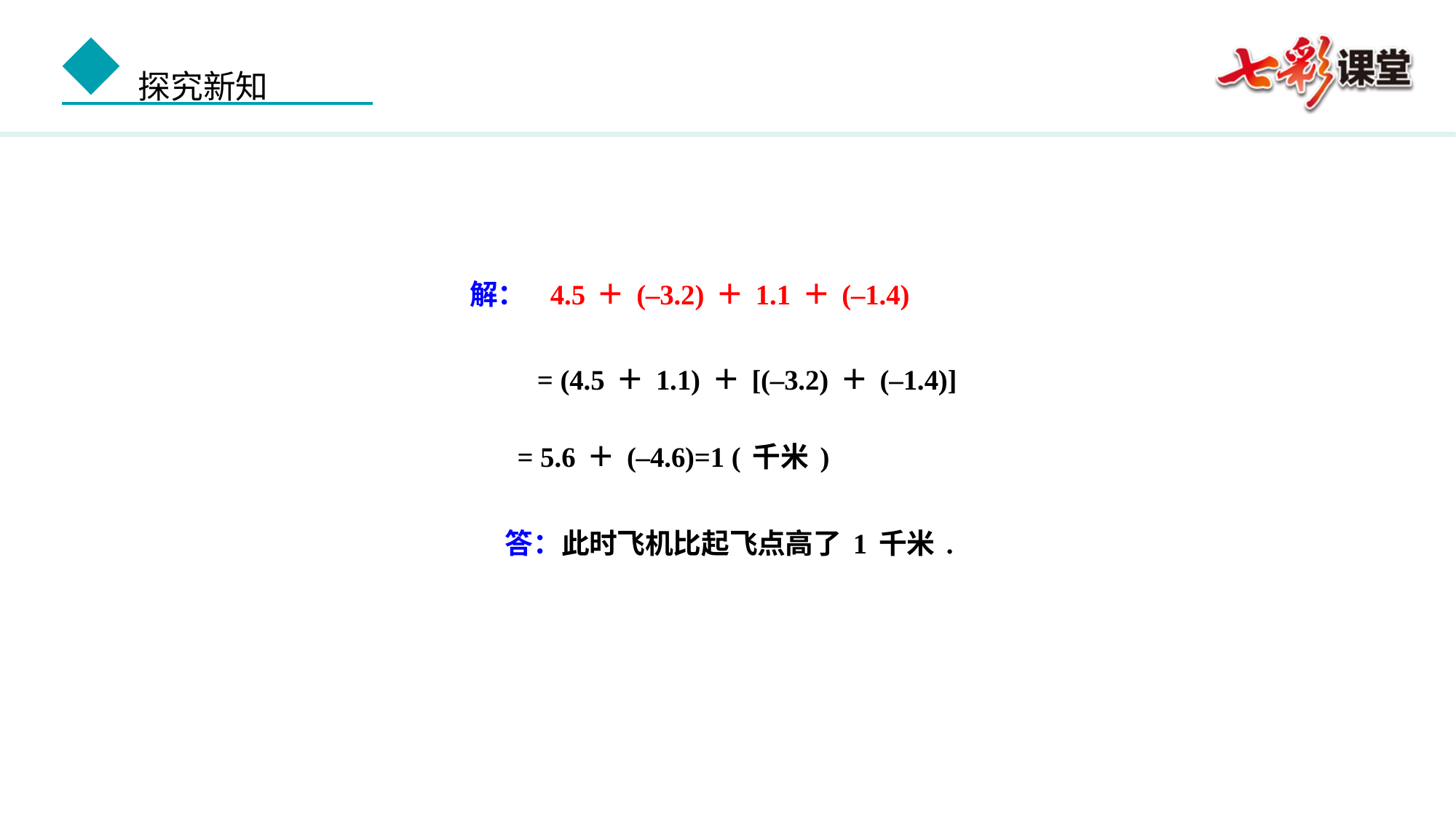

解：  4.5＋(–3.2)＋1.1＋(–1.4)
  = (4.5＋1.1)＋[(–3.2)＋(–1.4)]
  = 5.6＋(–4.6)=1 (千米)
答：此时飞机比起飞点高了1千米.